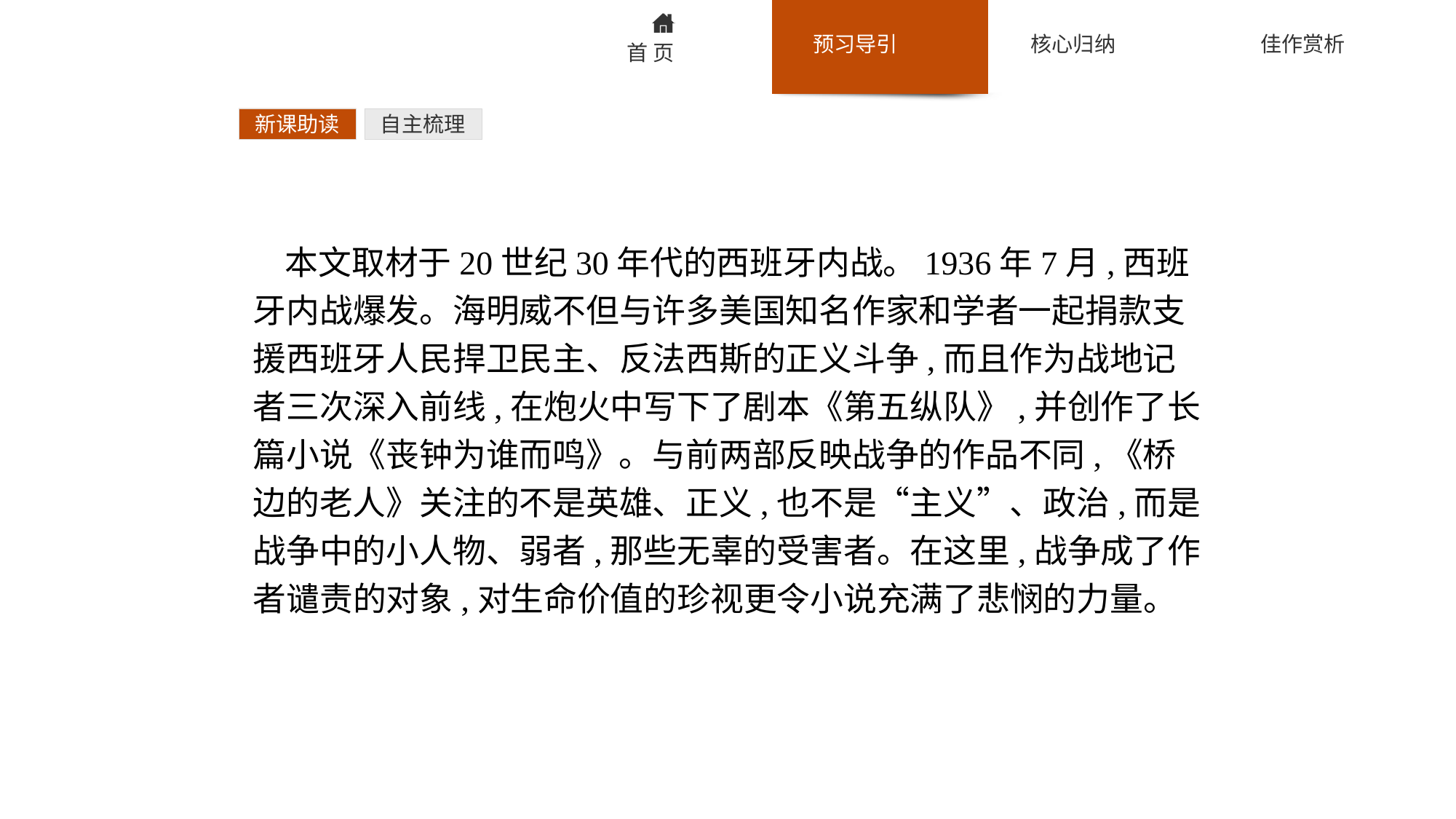

新课助读
自主梳理
本文取材于20世纪30年代的西班牙内战。1936年7月,西班牙内战爆发。海明威不但与许多美国知名作家和学者一起捐款支援西班牙人民捍卫民主、反法西斯的正义斗争,而且作为战地记者三次深入前线,在炮火中写下了剧本《第五纵队》,并创作了长篇小说《丧钟为谁而鸣》。与前两部反映战争的作品不同,《桥边的老人》关注的不是英雄、正义,也不是“主义”、政治,而是战争中的小人物、弱者,那些无辜的受害者。在这里,战争成了作者谴责的对象,对生命价值的珍视更令小说充满了悲悯的力量。